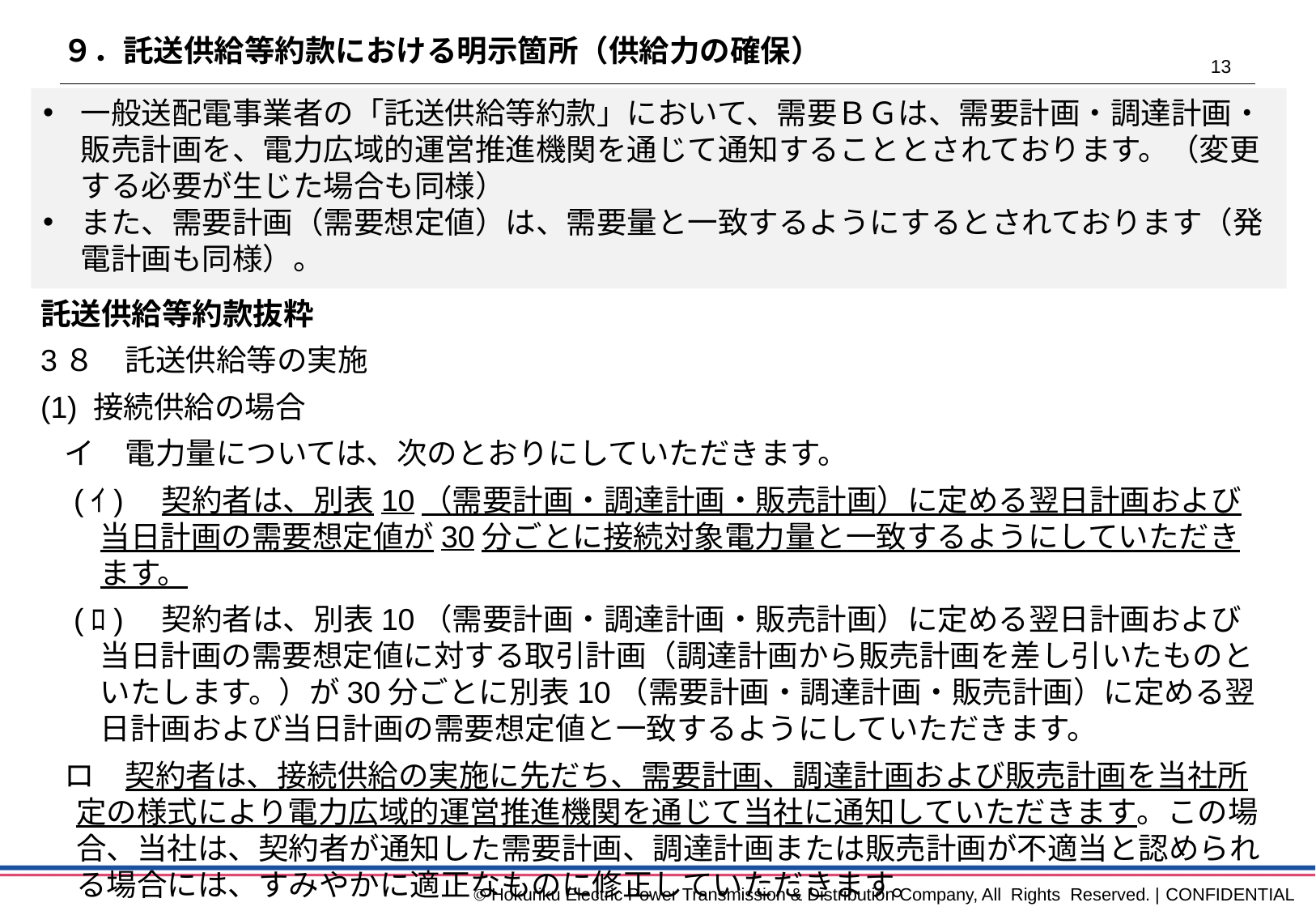

９．託送供給等約款における明示箇所（供給力の確保）
13
一般送配電事業者の「託送供給等約款」において、需要ＢＧは、需要計画・調達計画・販売計画を、電力広域的運営推進機関を通じて通知することとされております。（変更する必要が生じた場合も同様）
また、需要計画（需要想定値）は、需要量と一致するようにするとされております（発電計画も同様）。
託送供給等約款抜粋
3８　託送供給等の実施
(1) 接続供給の場合
イ　電力量については、次のとおりにしていただきます。
(ｲ)　契約者は、別表10（需要計画・調達計画・販売計画）に定める翌日計画および当日計画の需要想定値が30分ごとに接続対象電力量と一致するようにしていただきます。
(ﾛ)　契約者は、別表10（需要計画・調達計画・販売計画）に定める翌日計画および当日計画の需要想定値に対する取引計画（調達計画から販売計画を差し引いたものといたします。）が30分ごとに別表10（需要計画・調達計画・販売計画）に定める翌日計画および当日計画の需要想定値と一致するようにしていただきます。
ロ　契約者は、接続供給の実施に先だち、需要計画、調達計画および販売計画を当社所定の様式により電力広域的運営推進機関を通じて当社に通知していただきます。この場合、当社は、契約者が通知した需要計画、調達計画または販売計画が不適当と認められる場合には、すみやかに適正なものに修正していただきます。